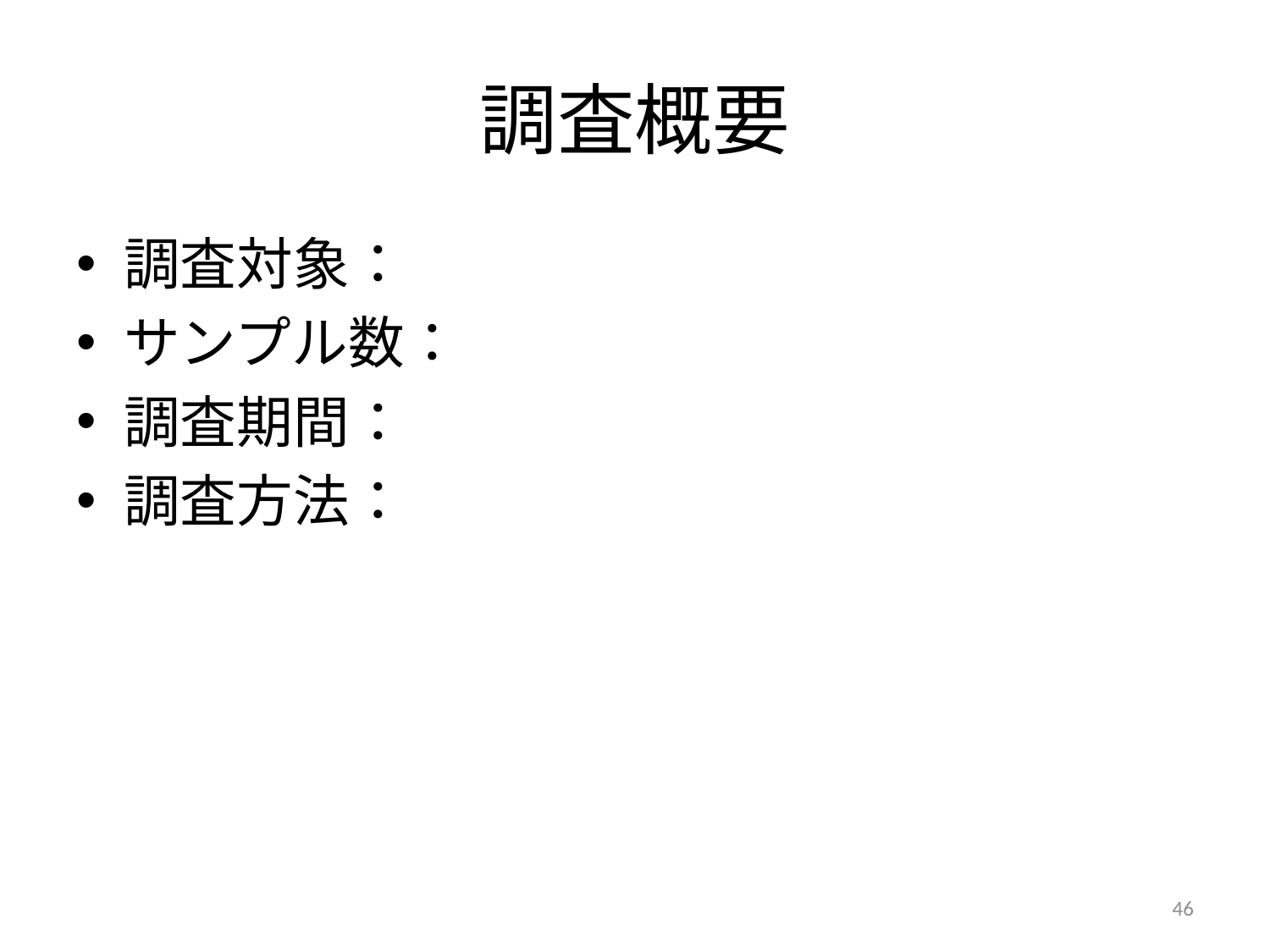

# 調査概要
調査対象：
サンプル数：
調査期間：
調査方法：

46